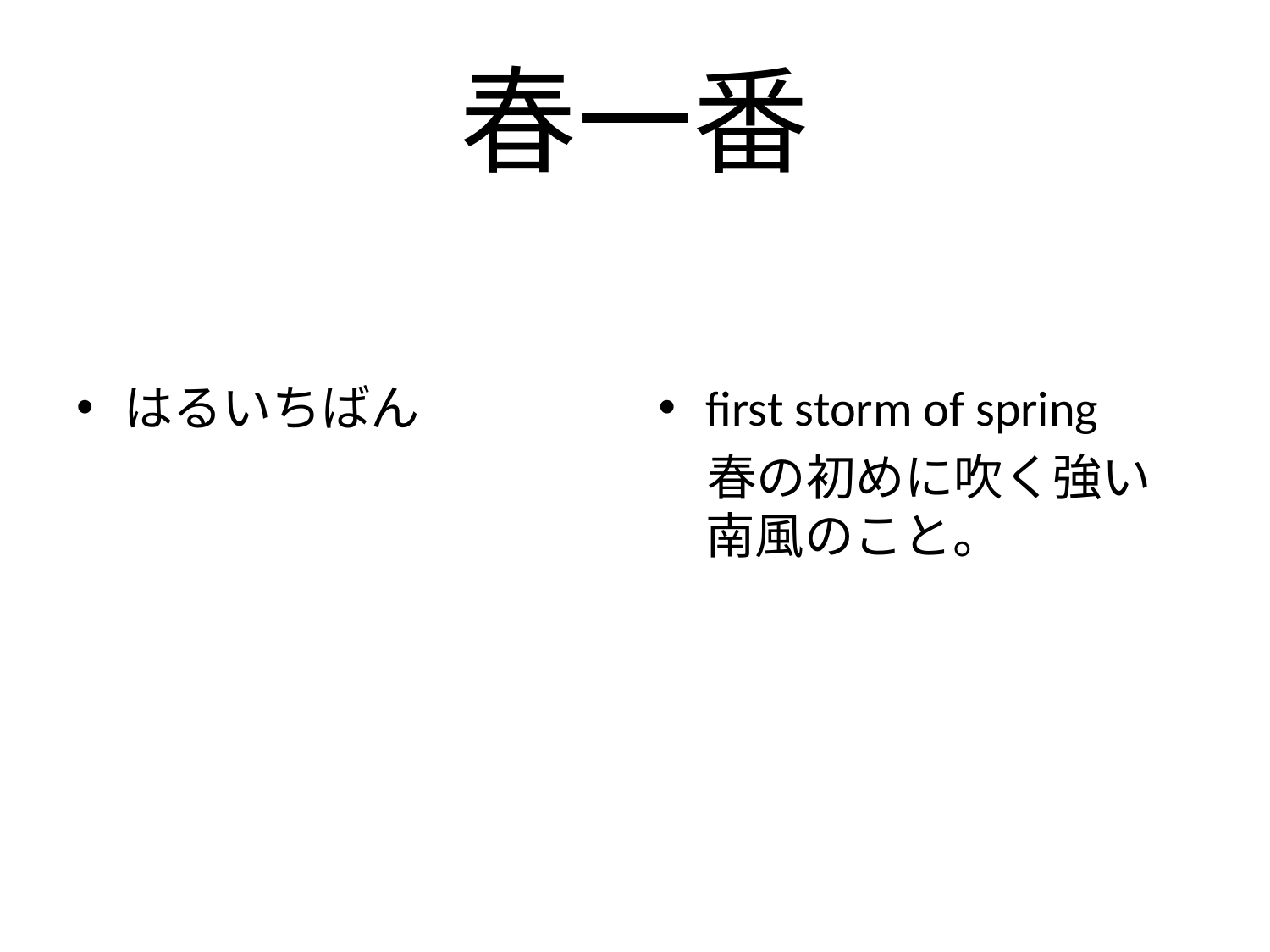

# 春一番
はるいちばん
first storm of spring
　春の初めに吹く強い南風のこと。